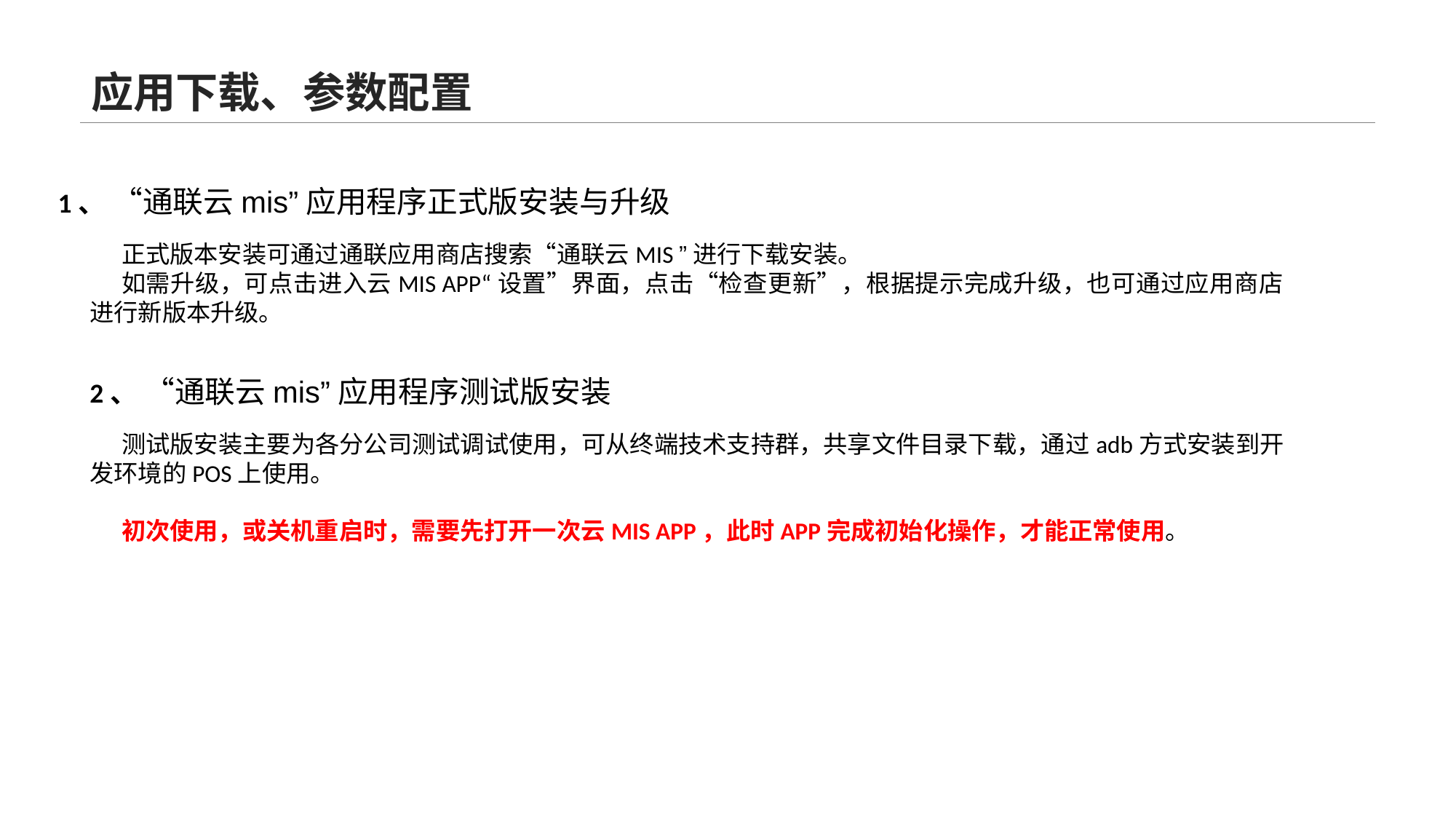

# 应用下载、参数配置
1、 “通联云mis”应用程序正式版安装与升级
正式版本安装可通过通联应用商店搜索“通联云MIS ”进行下载安装。
如需升级，可点击进入云MIS APP“设置”界面，点击“检查更新”，根据提示完成升级，也可通过应用商店进行新版本升级。
2、 “通联云mis”应用程序测试版安装
测试版安装主要为各分公司测试调试使用，可从终端技术支持群，共享文件目录下载，通过adb方式安装到开发环境的POS上使用。

初次使用，或关机重启时，需要先打开一次云MIS APP，此时APP完成初始化操作，才能正常使用。